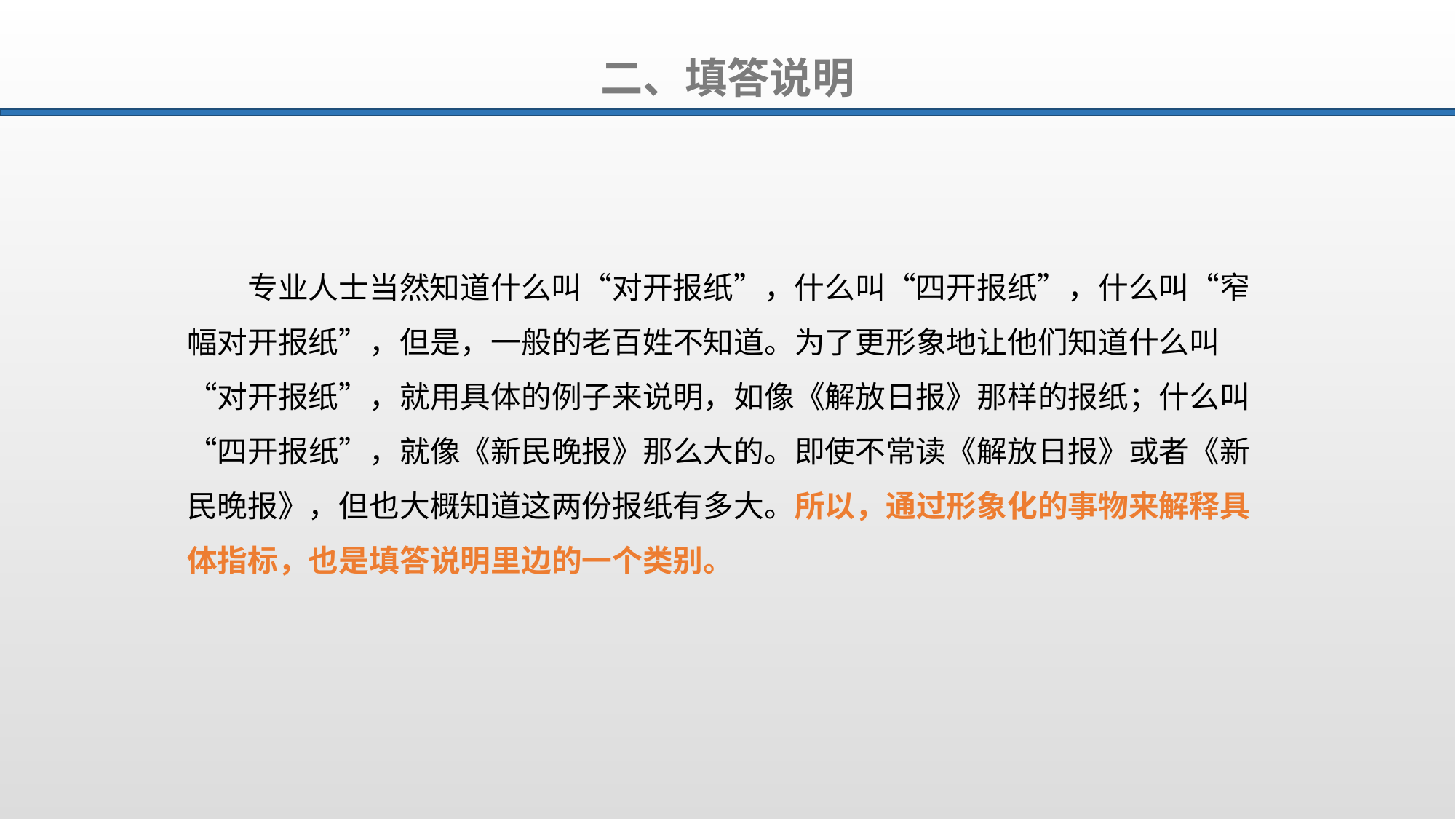

二、填答说明

专业人士当然知道什么叫“对开报纸”，什么叫“四开报纸”，什么叫“窄幅对开报纸”，但是，一般的老百姓不知道。为了更形象地让他们知道什么叫“对开报纸”，就用具体的例子来说明，如像《解放日报》那样的报纸；什么叫“四开报纸”，就像《新民晚报》那么大的。即使不常读《解放日报》或者《新民晚报》，但也大概知道这两份报纸有多大。所以，通过形象化的事物来解释具体指标，也是填答说明里边的一个类别。